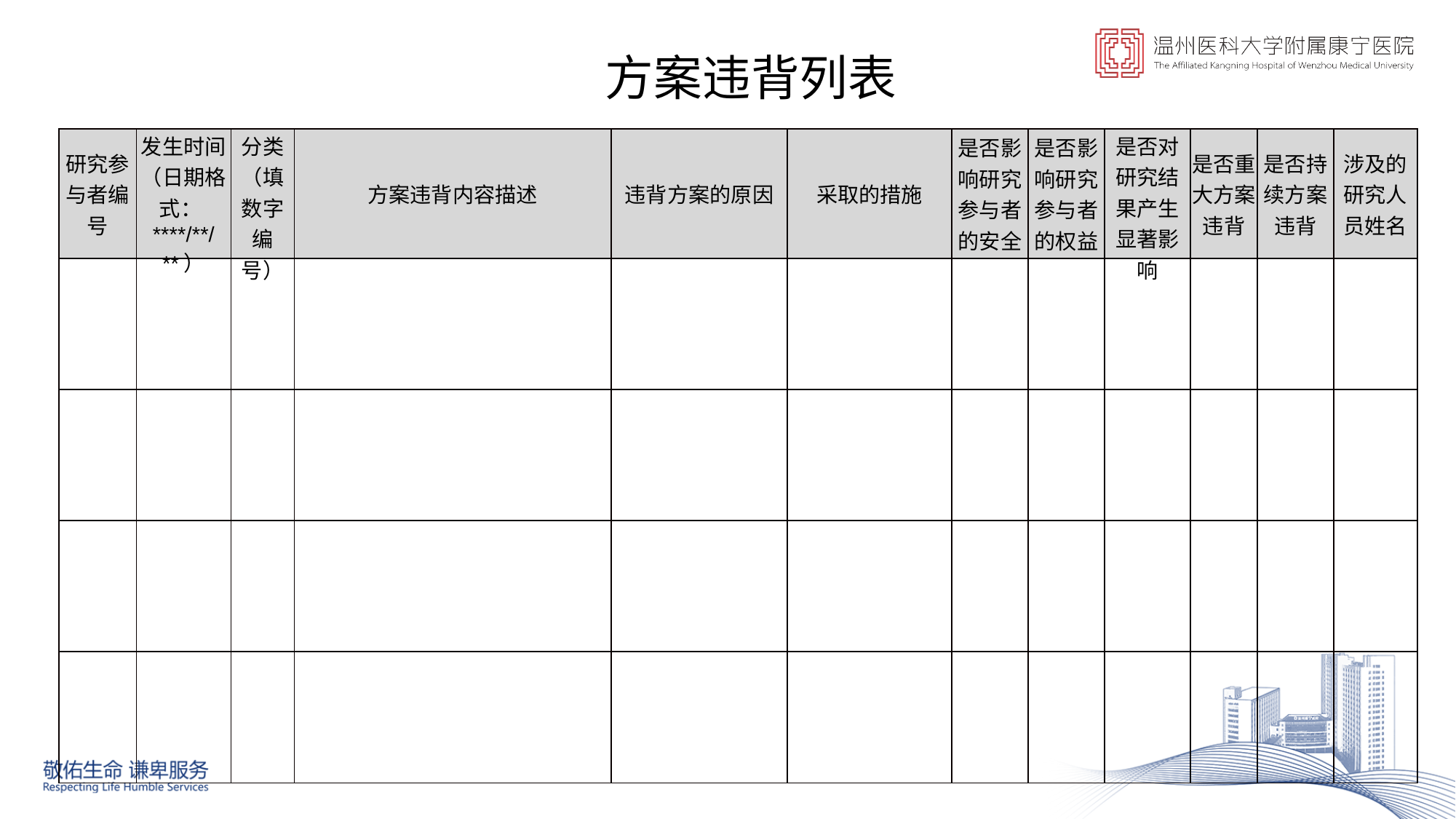

方案违背列表
| 研究参与者编号 | 发生时间（日期格式：\*\*\*\*/\*\*/\*\*） | 分类（填数字编号） | 方案违背内容描述 | 违背方案的原因 | 采取的措施 | 是否影响研究参与者的安全 | 是否影响研究参与者的权益 | 是否对研究结果产生显著影响 | 是否重大方案违背 | 是否持续方案违背 | 涉及的研究人员姓名 |
| --- | --- | --- | --- | --- | --- | --- | --- | --- | --- | --- | --- |
|  |  |  |  |  |  |  |  |  |  |  |  |
|  |  |  |  |  |  |  |  |  |  |  |  |
|  |  |  |  |  |  |  |  |  |  |  |  |
|  |  |  |  |  |  |  |  |  |  |  |  |